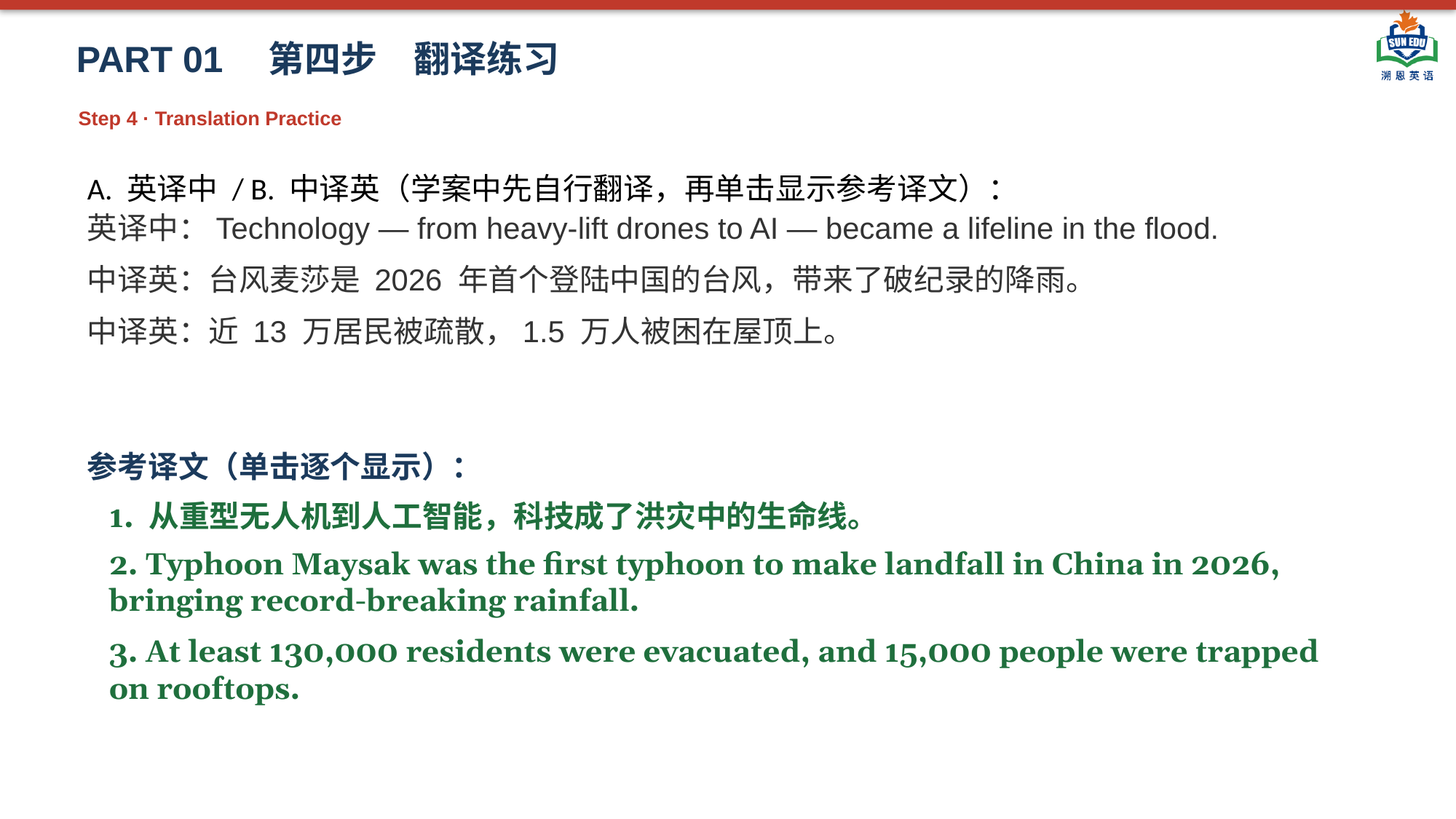

PART 01　第四步　翻译练习
Step 4 · Translation Practice
A. 英译中 / B. 中译英（学案中先自行翻译，再单击显示参考译文）：
英译中：Technology — from heavy-lift drones to AI — became a lifeline in the flood.
中译英：台风麦莎是 2026 年首个登陆中国的台风，带来了破纪录的降雨。
中译英：近 13 万居民被疏散，1.5 万人被困在屋顶上。
参考译文（单击逐个显示）：
1. 从重型无人机到人工智能，科技成了洪灾中的生命线。
2. Typhoon Maysak was the first typhoon to make landfall in China in 2026, bringing record-breaking rainfall.
3. At least 130,000 residents were evacuated, and 15,000 people were trapped on rooftops.